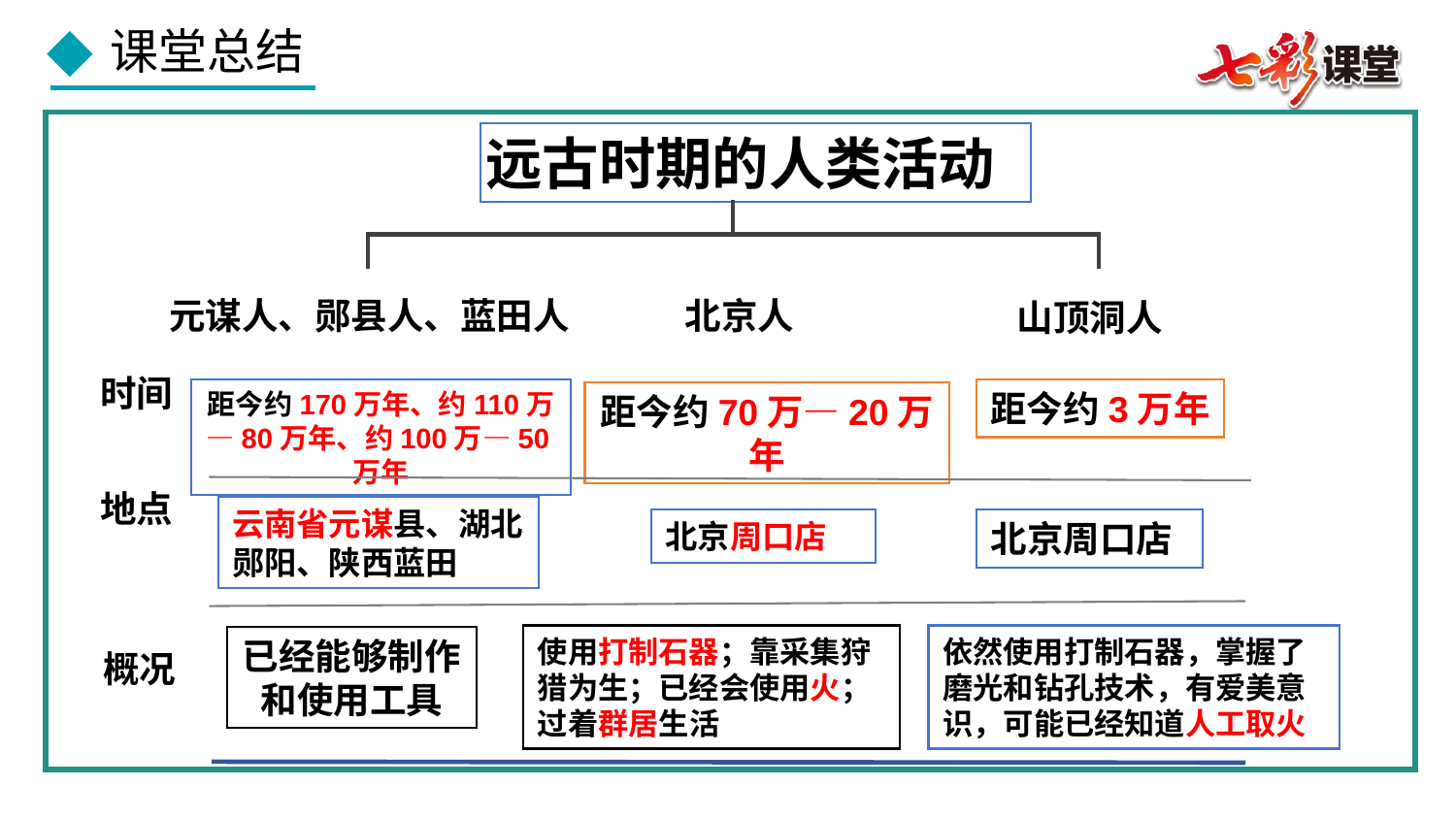

远古时期的人类活动
元谋人、郧县人、蓝田人
北京人
山顶洞人
时间
距今约170万年、约110万—80万年、约100万—50万年
距今约3万年
距今约70万—20万年
地点
云南省元谋县、湖北郧阳、陕西蓝田
北京周口店
北京周口店
依然使用打制石器，掌握了磨光和钻孔技术，有爱美意识，可能已经知道人工取火
使用打制石器；靠采集狩猎为生；已经会使用火；过着群居生活
已经能够制作和使用工具
概况